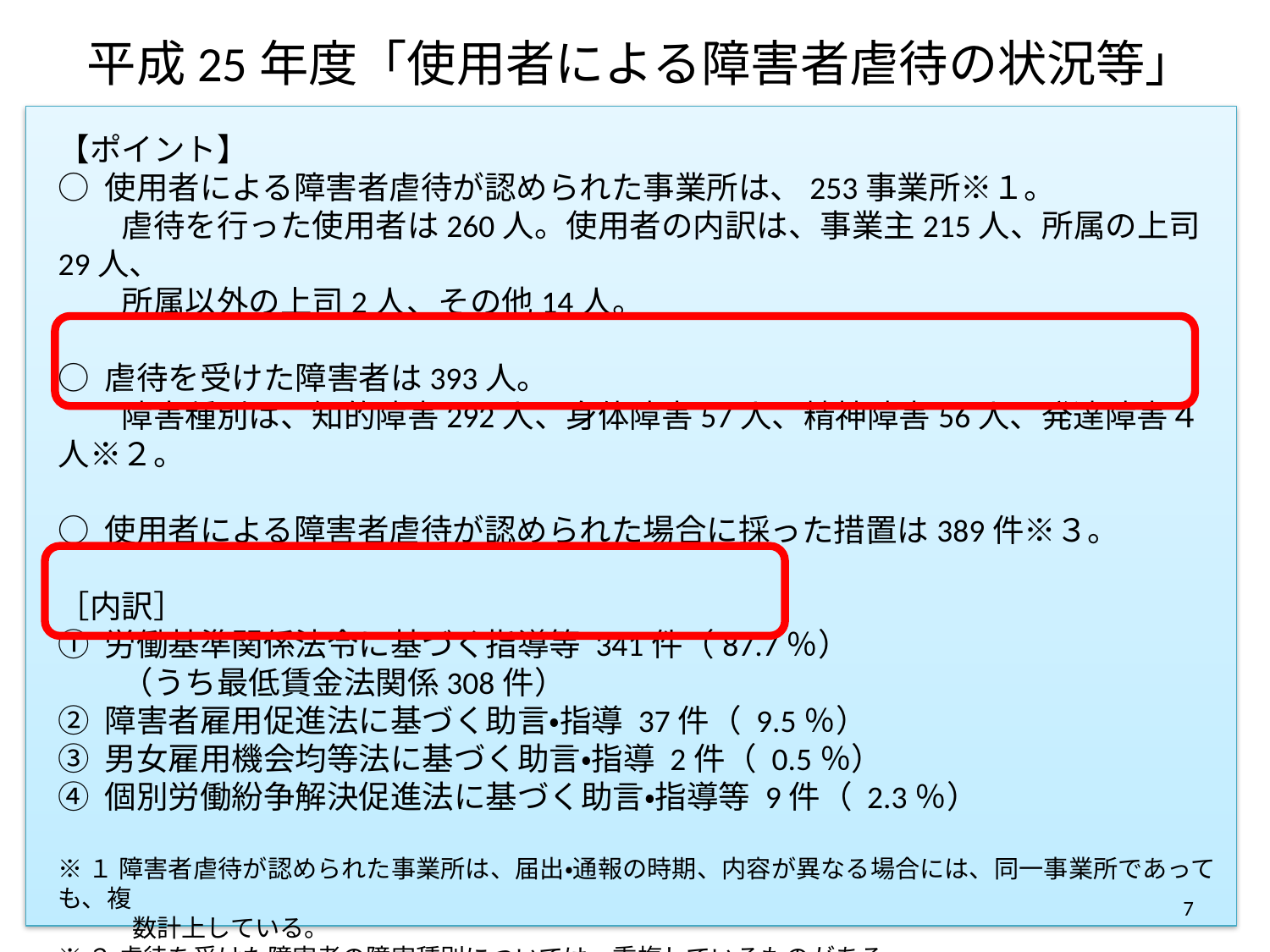

平成25年度「使用者による障害者虐待の状況等」

【ポイント】
○ 使用者による障害者虐待が認められた事業所は、253事業所※１。
　　虐待を行った使用者は260人。使用者の内訳は、事業主215人、所属の上司29人、
　　所属以外の上司2人、その他14人。

○ 虐待を受けた障害者は393人。
　　障害種別は、知的障害292人、身体障害57人、精神障害56人、発達障害４人※２。

○ 使用者による障害者虐待が認められた場合に採った措置は389件※３。

［内訳］
① 労働基準関係法令に基づく指導等 341件（87.7％）
　　（うち最低賃金法関係308件）
② 障害者雇用促進法に基づく助言・指導 37件（ 9.5％）
③ 男女雇用機会均等法に基づく助言・指導 2件（ 0.5％）
④ 個別労働紛争解決促進法に基づく助言・指導等 9件（ 2.3％）

※１ 障害者虐待が認められた事業所は、届出・通報の時期、内容が異なる場合には、同一事業所であっても、複
　　　数計上している。
※２ 虐待を受けた障害者の障害種別については、重複しているものがある。
※３ １つの事業所で使用者による障害者虐待が複数認められたものは、複数計上している。

7